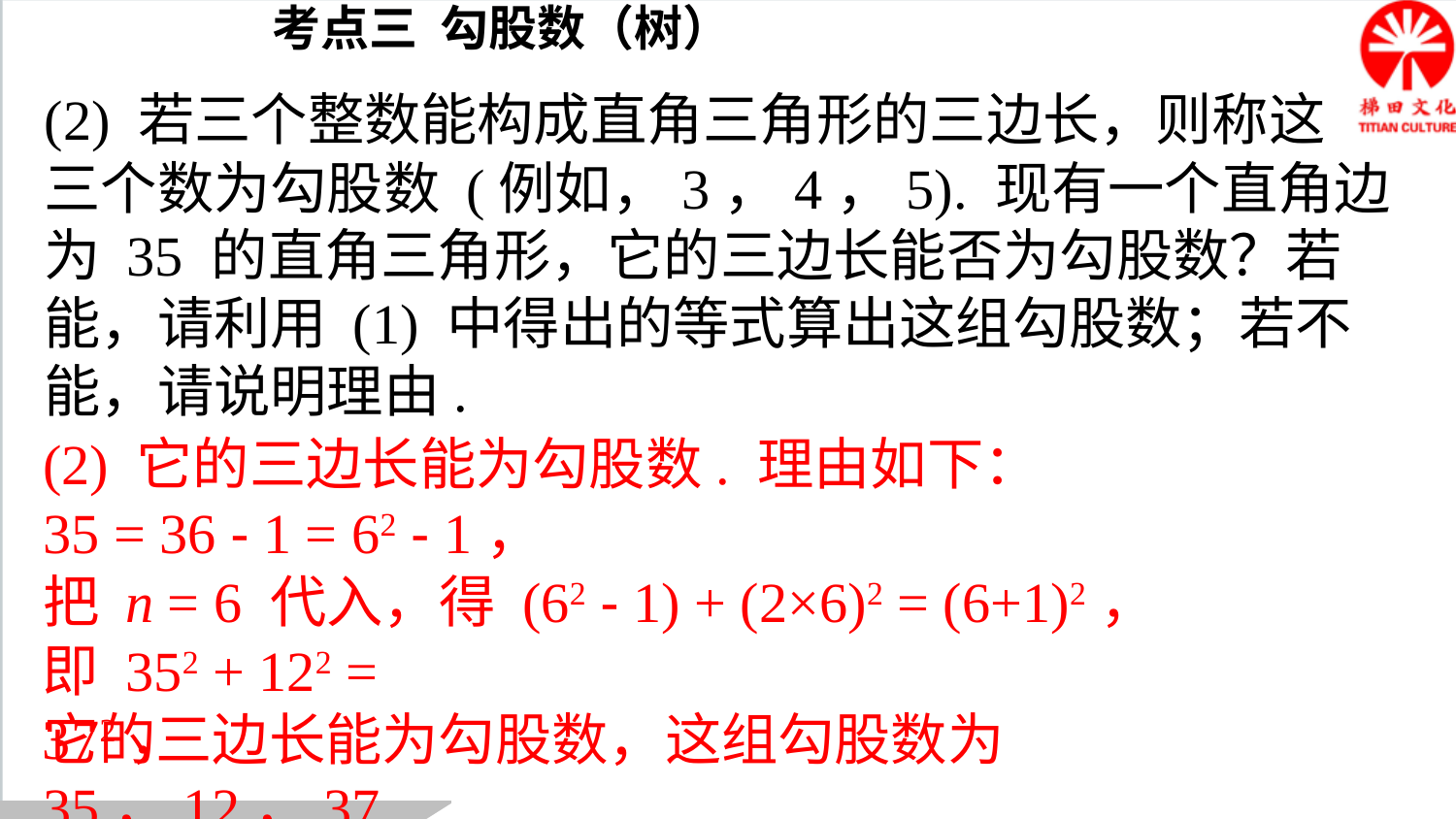

考点三  勾股数（树）
(2) 若三个整数能构成直角三角形的三边长，则称这
三个数为勾股数 (例如，3，4，5). 现有一个直角边为 35 的直角三角形，它的三边长能否为勾股数？若能，请利用 (1) 中得出的等式算出这组勾股数；若不能，请说明理由.
(2) 它的三边长能为勾股数. 理由如下：
35 = 36 - 1 = 62 - 1，
把 n = 6 代入，得 (62 - 1) + (2×6)2 = (6+1)2，
即 352 + 122 = 372，
它的三边长能为勾股数，这组勾股数为35，12，37.